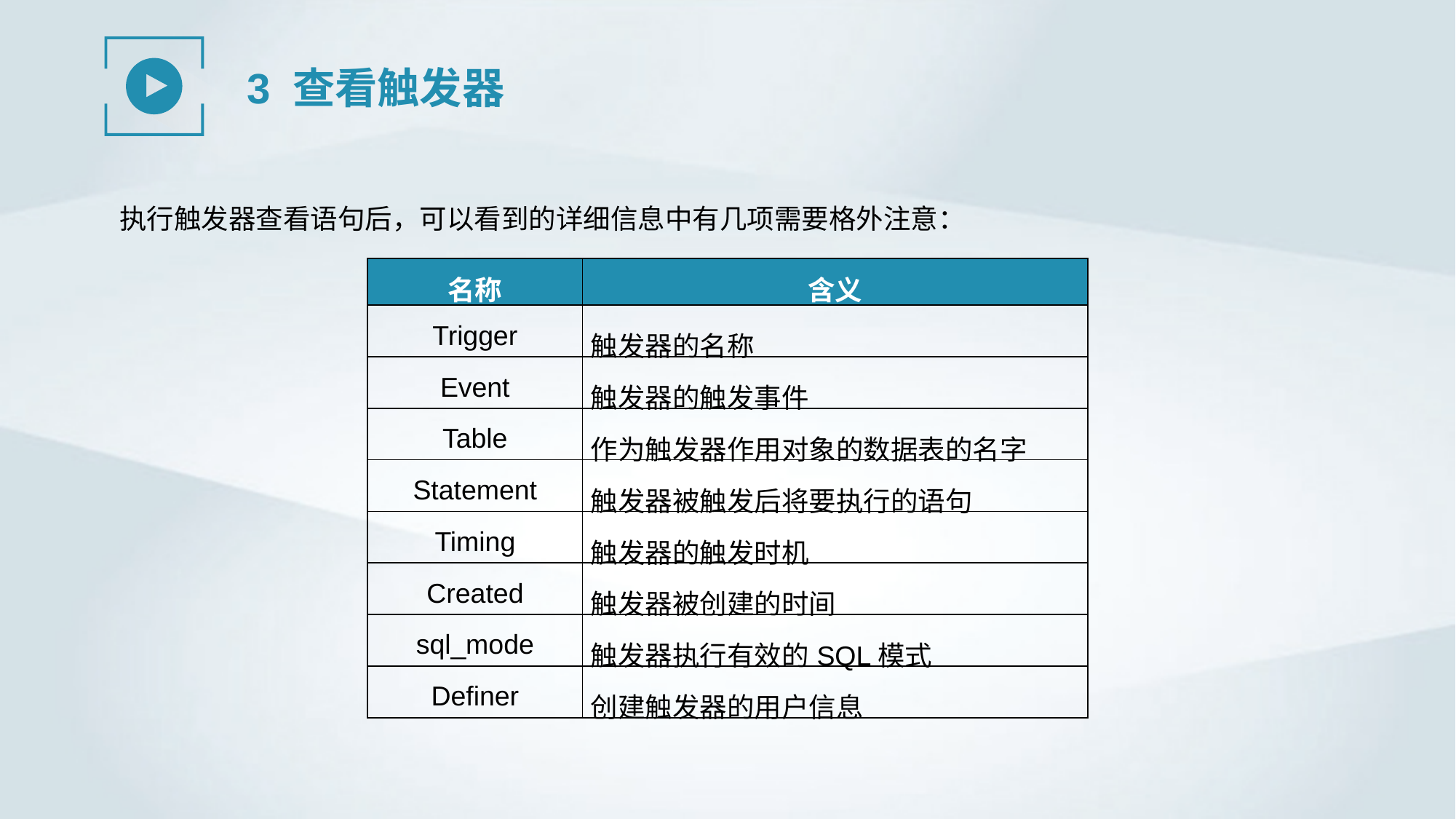

3 查看触发器
执行触发器查看语句后，可以看到的详细信息中有几项需要格外注意：
| 名称 | 含义 |
| --- | --- |
| Trigger | 触发器的名称 |
| Event | 触发器的触发事件 |
| Table | 作为触发器作用对象的数据表的名字 |
| Statement | 触发器被触发后将要执行的语句 |
| Timing | 触发器的触发时机 |
| Created | 触发器被创建的时间 |
| sql\_mode | 触发器执行有效的SQL模式 |
| Definer | 创建触发器的用户信息 |